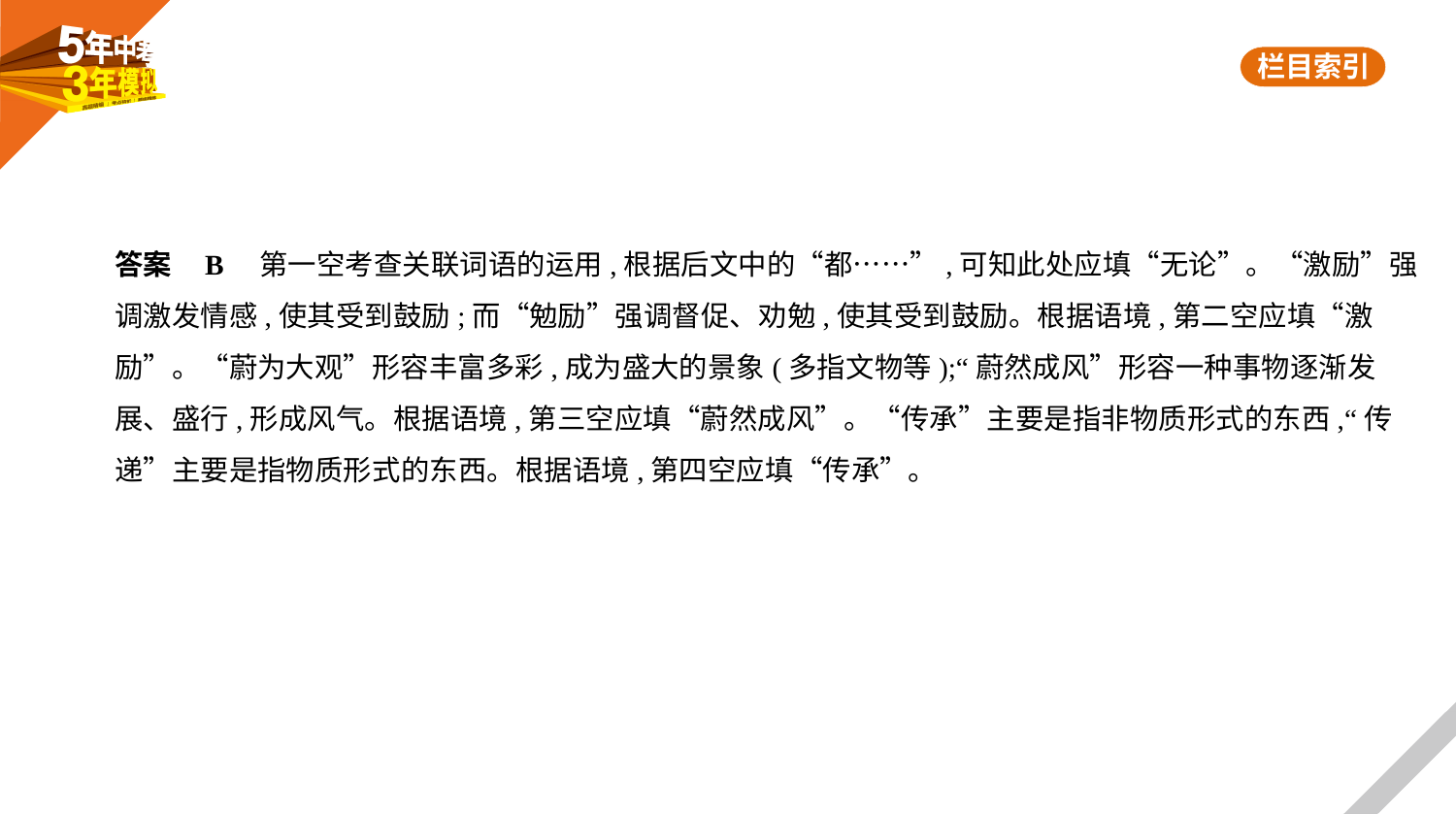

答案    B　第一空考查关联词语的运用,根据后文中的“都……”,可知此处应填“无论”。“激励”强
调激发情感,使其受到鼓励;而“勉励”强调督促、劝勉,使其受到鼓励。根据语境,第二空应填“激
励”。“蔚为大观”形容丰富多彩,成为盛大的景象(多指文物等);“蔚然成风”形容一种事物逐渐发
展、盛行,形成风气。根据语境,第三空应填“蔚然成风”。“传承”主要是指非物质形式的东西,“传
递”主要是指物质形式的东西。根据语境,第四空应填“传承”。